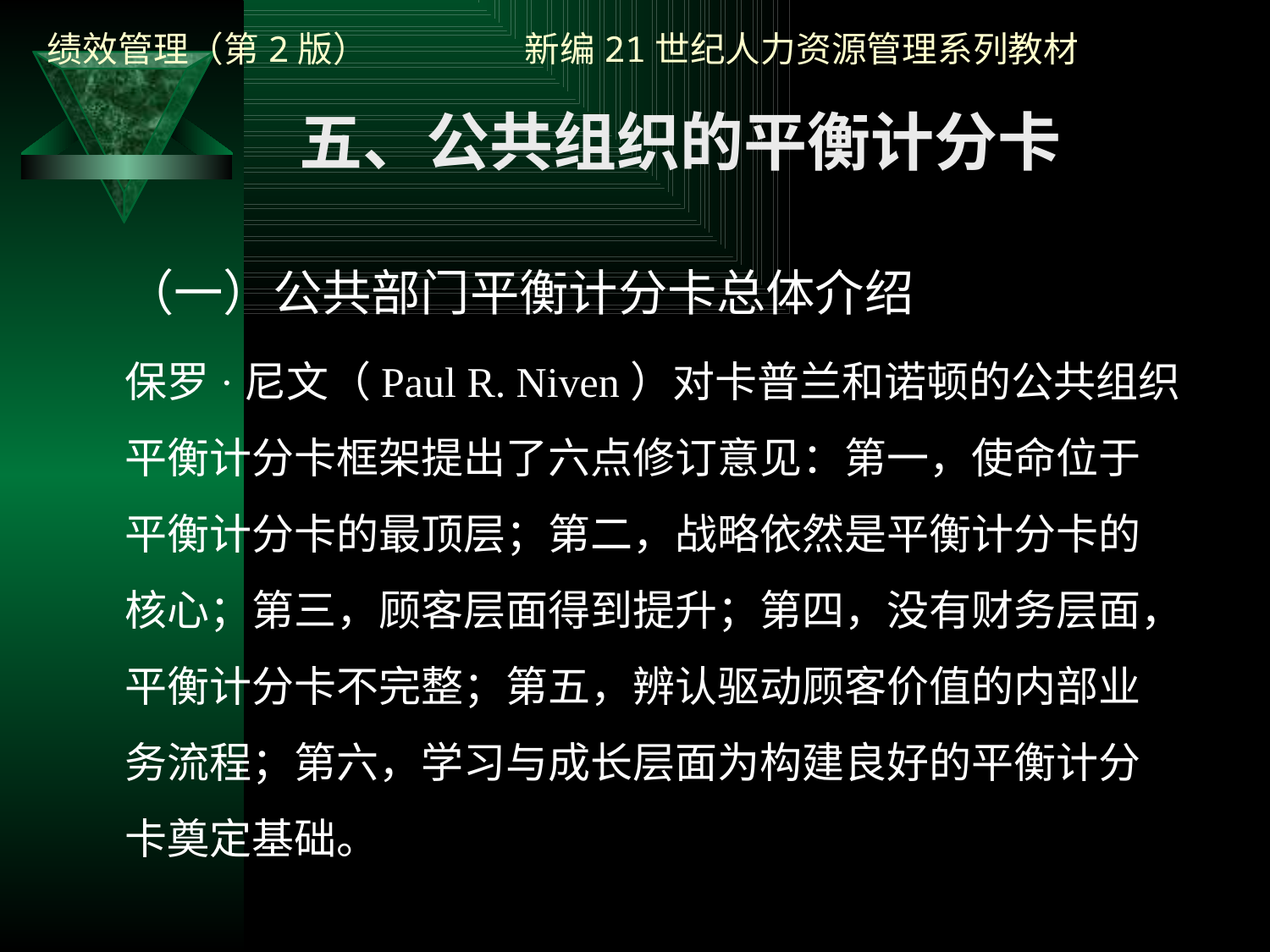

五、公共组织的平衡计分卡
（一）公共部门平衡计分卡总体介绍
保罗·尼文（Paul R. Niven）对卡普兰和诺顿的公共组织平衡计分卡框架提出了六点修订意见：第一，使命位于平衡计分卡的最顶层；第二，战略依然是平衡计分卡的核心；第三，顾客层面得到提升；第四，没有财务层面，平衡计分卡不完整；第五，辨认驱动顾客价值的内部业务流程；第六，学习与成长层面为构建良好的平衡计分卡奠定基础。